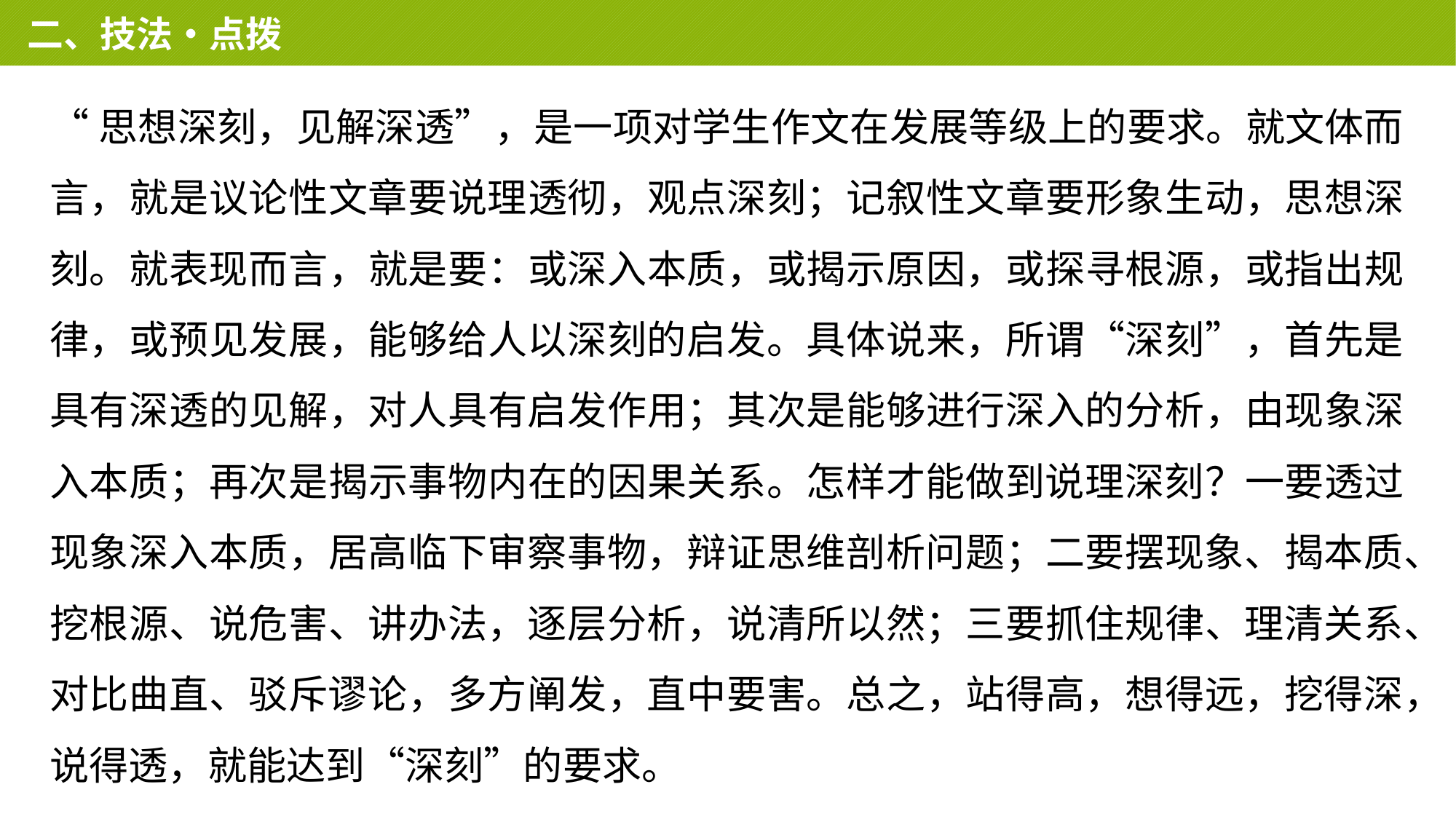

二、技法•点拨
“思想深刻，见解深透”，是一项对学生作文在发展等级上的要求。就文体而言，就是议论性文章要说理透彻，观点深刻；记叙性文章要形象生动，思想深刻。就表现而言，就是要：或深入本质，或揭示原因，或探寻根源，或指出规律，或预见发展，能够给人以深刻的启发。具体说来，所谓“深刻”，首先是具有深透的见解，对人具有启发作用；其次是能够进行深入的分析，由现象深入本质；再次是揭示事物内在的因果关系。怎样才能做到说理深刻？一要透过现象深入本质，居高临下审察事物，辩证思维剖析问题；二要摆现象、揭本质、挖根源、说危害、讲办法，逐层分析，说清所以然；三要抓住规律、理清关系、对比曲直、驳斥谬论，多方阐发，直中要害。总之，站得高，想得远，挖得深，说得透，就能达到“深刻”的要求。